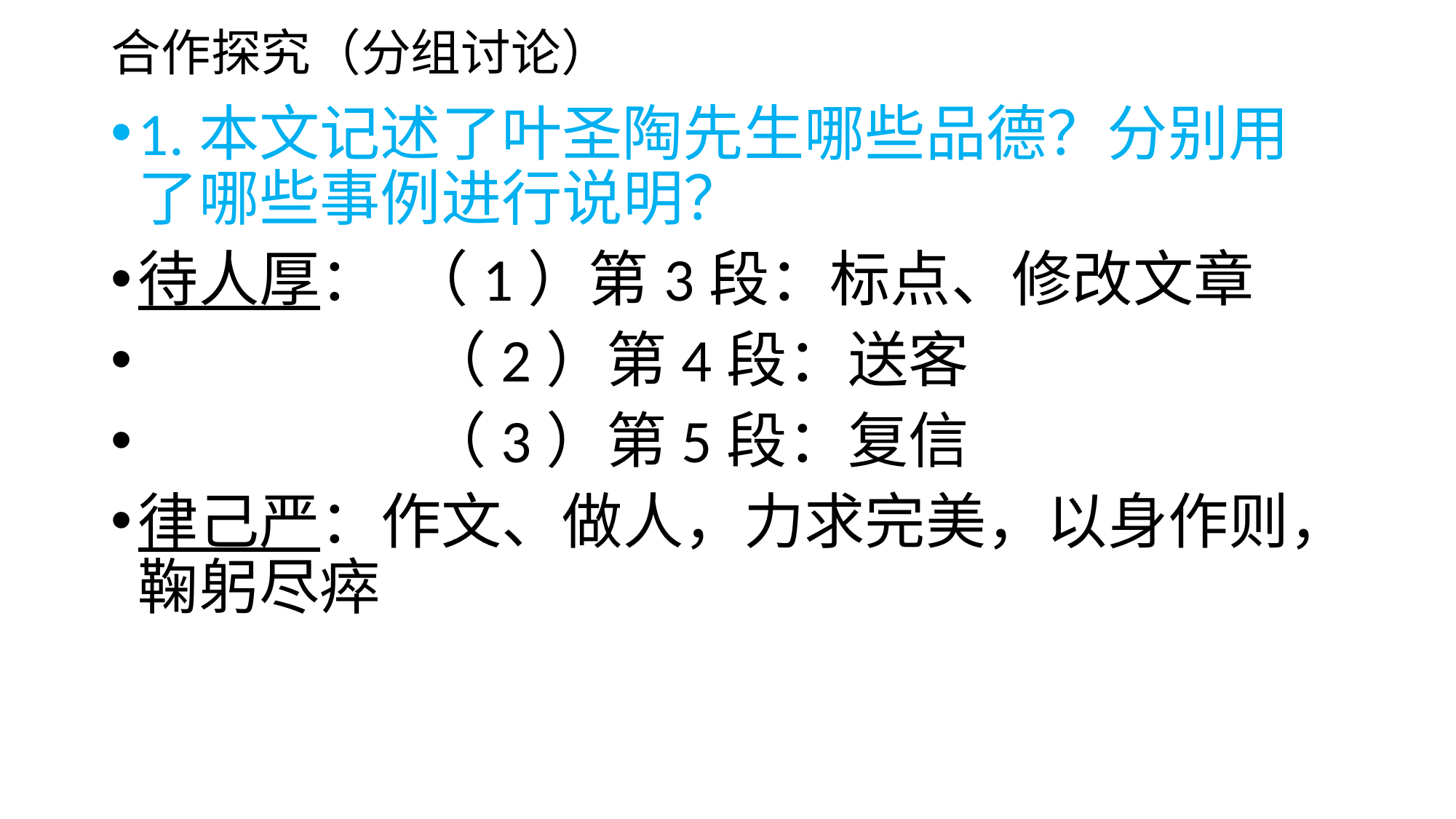

# 合作探究（分组讨论）
1.本文记述了叶圣陶先生哪些品德？分别用了哪些事例进行说明？
待人厚：  （1）第3段：标点、修改文章
                    （2）第4段：送客
                    （3）第5段：复信
律己严：作文、做人，力求完美，以身作则，鞠躬尽瘁